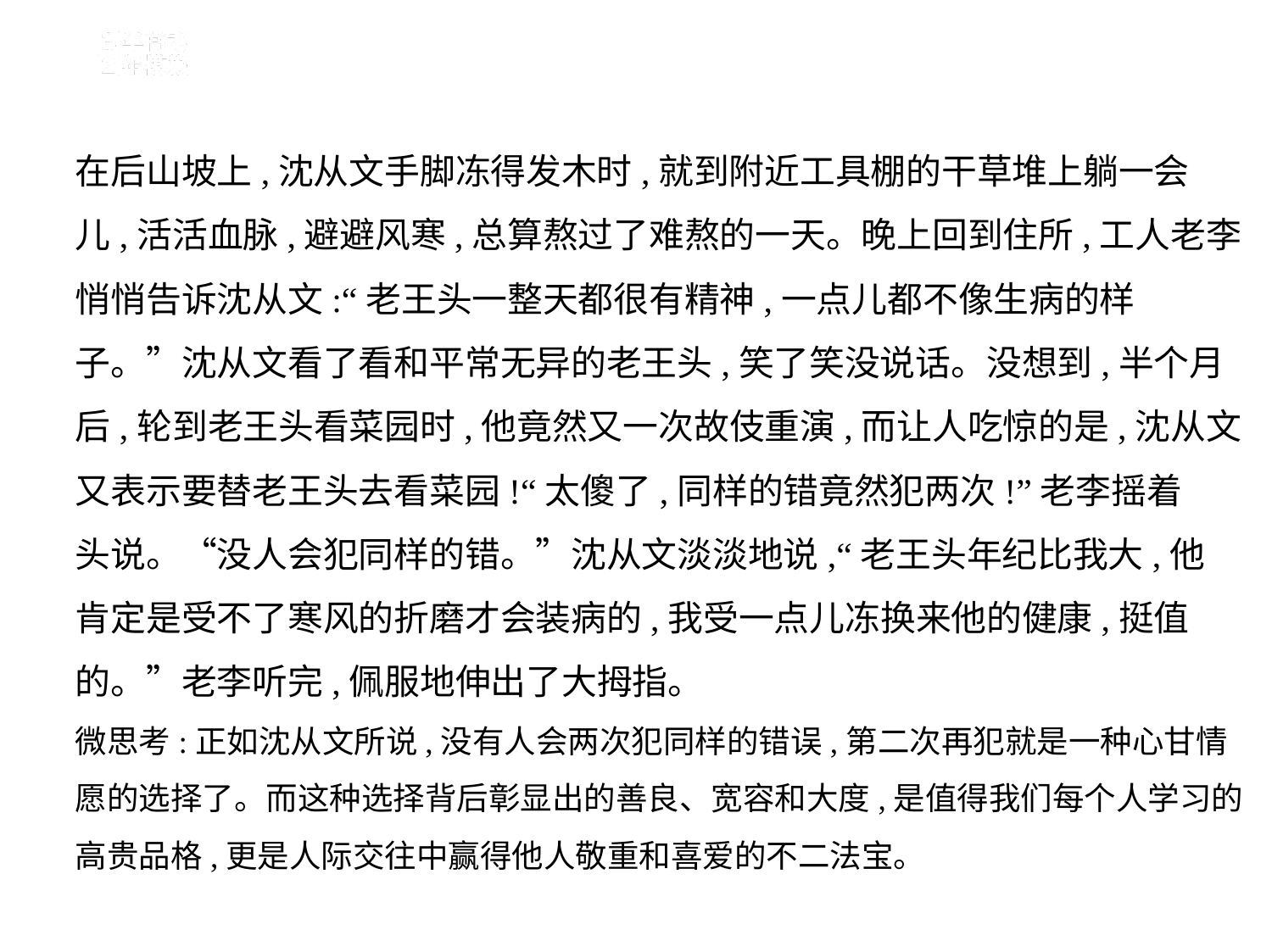

在后山坡上,沈从文手脚冻得发木时,就到附近工具棚的干草堆上躺一会
儿,活活血脉,避避风寒,总算熬过了难熬的一天。晚上回到住所,工人老李
悄悄告诉沈从文:“老王头一整天都很有精神,一点儿都不像生病的样
子。”沈从文看了看和平常无异的老王头,笑了笑没说话。没想到,半个月
后,轮到老王头看菜园时,他竟然又一次故伎重演,而让人吃惊的是,沈从文
又表示要替老王头去看菜园!“太傻了,同样的错竟然犯两次!”老李摇着
头说。“没人会犯同样的错。”沈从文淡淡地说,“老王头年纪比我大,他
肯定是受不了寒风的折磨才会装病的,我受一点儿冻换来他的健康,挺值
的。”老李听完,佩服地伸出了大拇指。
微思考:正如沈从文所说,没有人会两次犯同样的错误,第二次再犯就是一种心甘情愿的选择了。而这种选择背后彰显出的善良、宽容和大度,是值得我们每个人学习的高贵品格,更是人际交往中赢得他人敬重和喜爱的不二法宝。